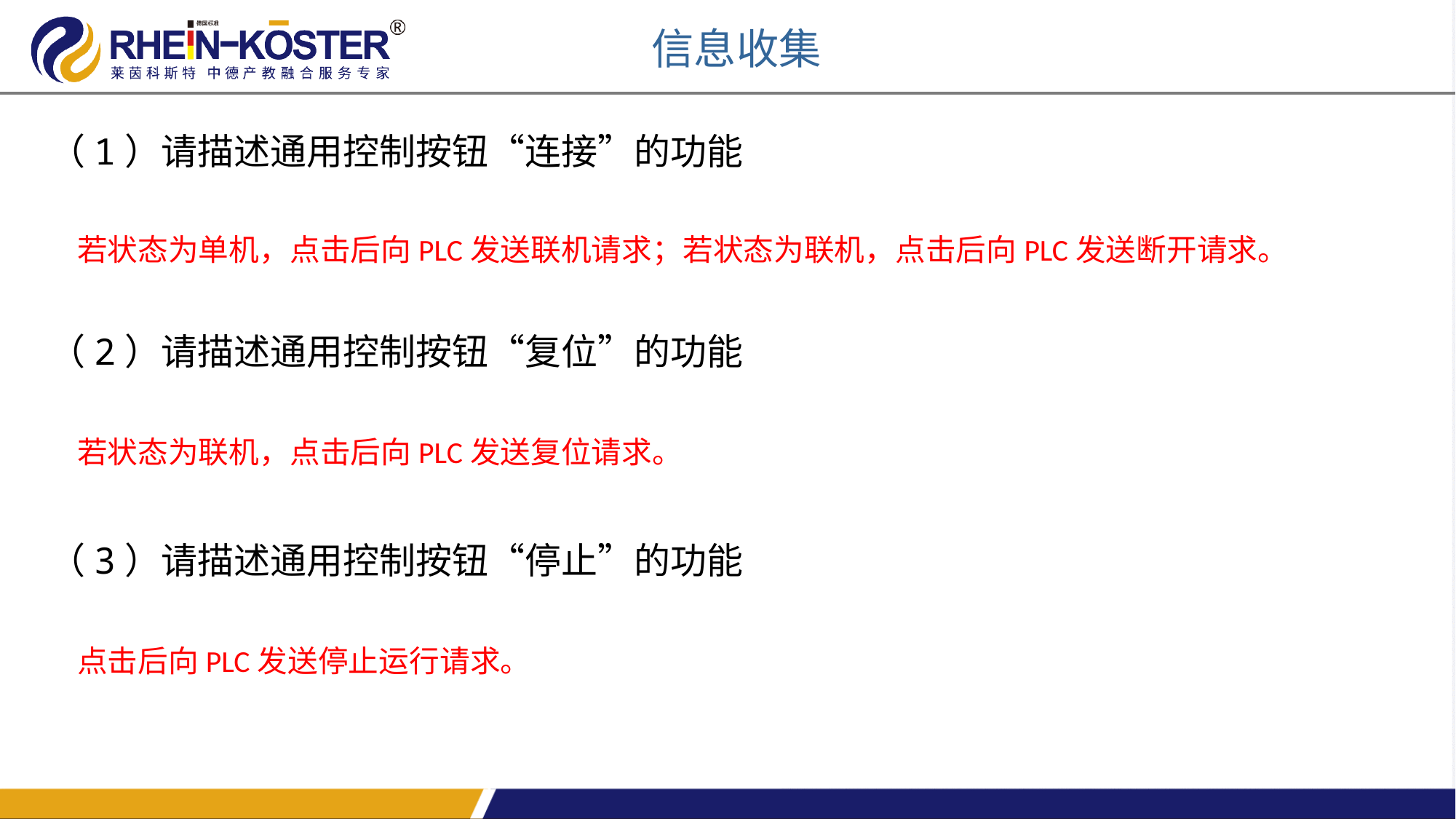

信息收集
（1）请描述通用控制按钮“连接”的功能
若状态为单机，点击后向PLC发送联机请求；若状态为联机，点击后向PLC发送断开请求。
（2）请描述通用控制按钮“复位”的功能
若状态为联机，点击后向PLC发送复位请求。
（3）请描述通用控制按钮“停止”的功能
点击后向PLC发送停止运行请求。